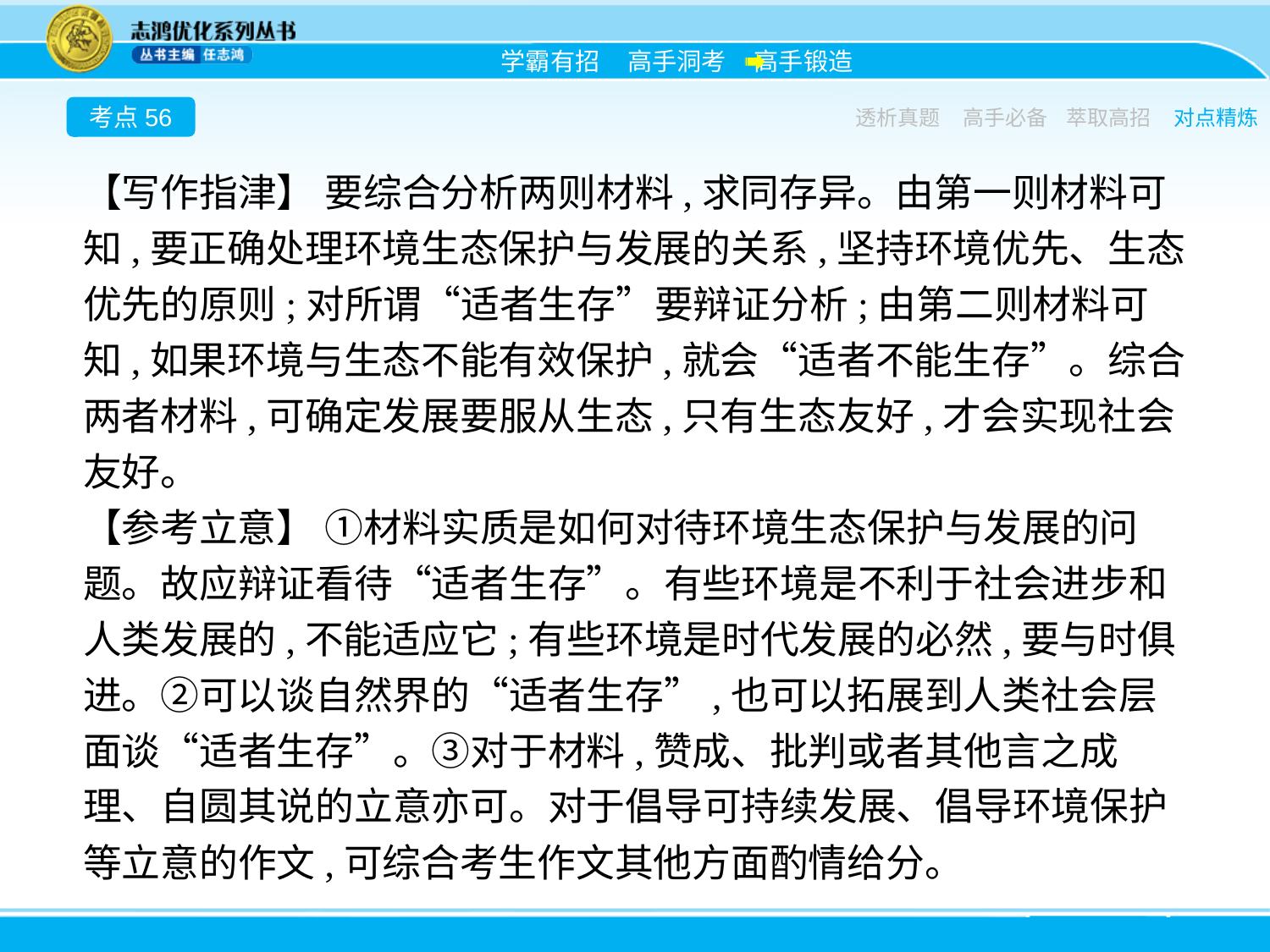

考点56
透析真题
高手必备
萃取高招
对点精炼
【写作指津】 要综合分析两则材料,求同存异。由第一则材料可知,要正确处理环境生态保护与发展的关系,坚持环境优先、生态优先的原则;对所谓“适者生存”要辩证分析;由第二则材料可知,如果环境与生态不能有效保护,就会“适者不能生存”。综合两者材料,可确定发展要服从生态,只有生态友好,才会实现社会友好。
【参考立意】 ①材料实质是如何对待环境生态保护与发展的问题。故应辩证看待“适者生存”。有些环境是不利于社会进步和人类发展的,不能适应它;有些环境是时代发展的必然,要与时俱进。②可以谈自然界的“适者生存”,也可以拓展到人类社会层面谈“适者生存”。③对于材料,赞成、批判或者其他言之成理、自圆其说的立意亦可。对于倡导可持续发展、倡导环境保护等立意的作文,可综合考生作文其他方面酌情给分。